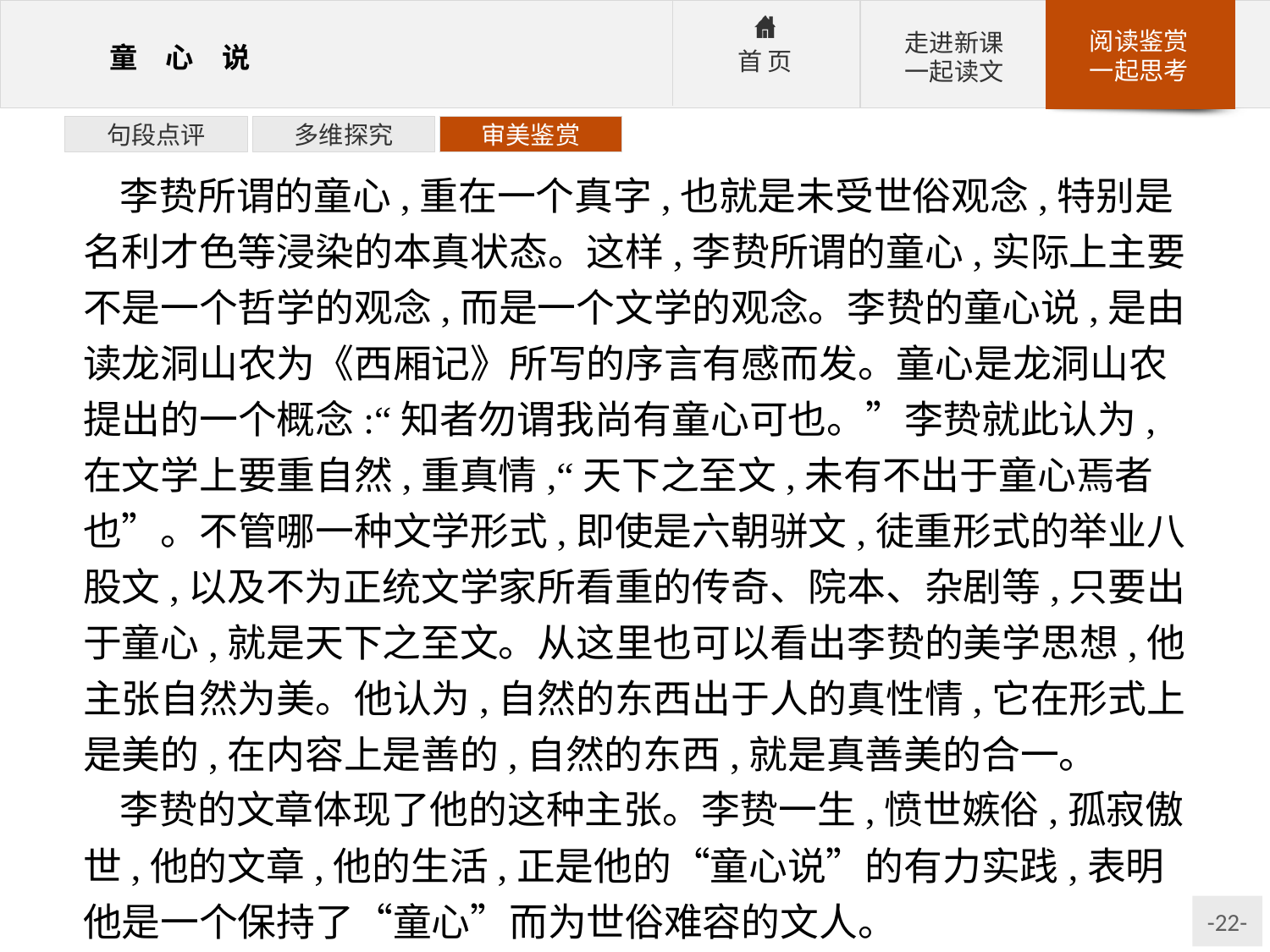

句段点评
多维探究
审美鉴赏
李贽所谓的童心,重在一个真字,也就是未受世俗观念,特别是名利才色等浸染的本真状态。这样,李贽所谓的童心,实际上主要不是一个哲学的观念,而是一个文学的观念。李贽的童心说,是由读龙洞山农为《西厢记》所写的序言有感而发。童心是龙洞山农提出的一个概念:“知者勿谓我尚有童心可也。”李贽就此认为,在文学上要重自然,重真情,“天下之至文,未有不出于童心焉者也”。不管哪一种文学形式,即使是六朝骈文,徒重形式的举业八股文,以及不为正统文学家所看重的传奇、院本、杂剧等,只要出于童心,就是天下之至文。从这里也可以看出李贽的美学思想,他主张自然为美。他认为,自然的东西出于人的真性情,它在形式上是美的,在内容上是善的,自然的东西,就是真善美的合一。
李贽的文章体现了他的这种主张。李贽一生,愤世嫉俗,孤寂傲世,他的文章,他的生活,正是他的“童心说”的有力实践,表明他是一个保持了“童心”而为世俗难容的文人。